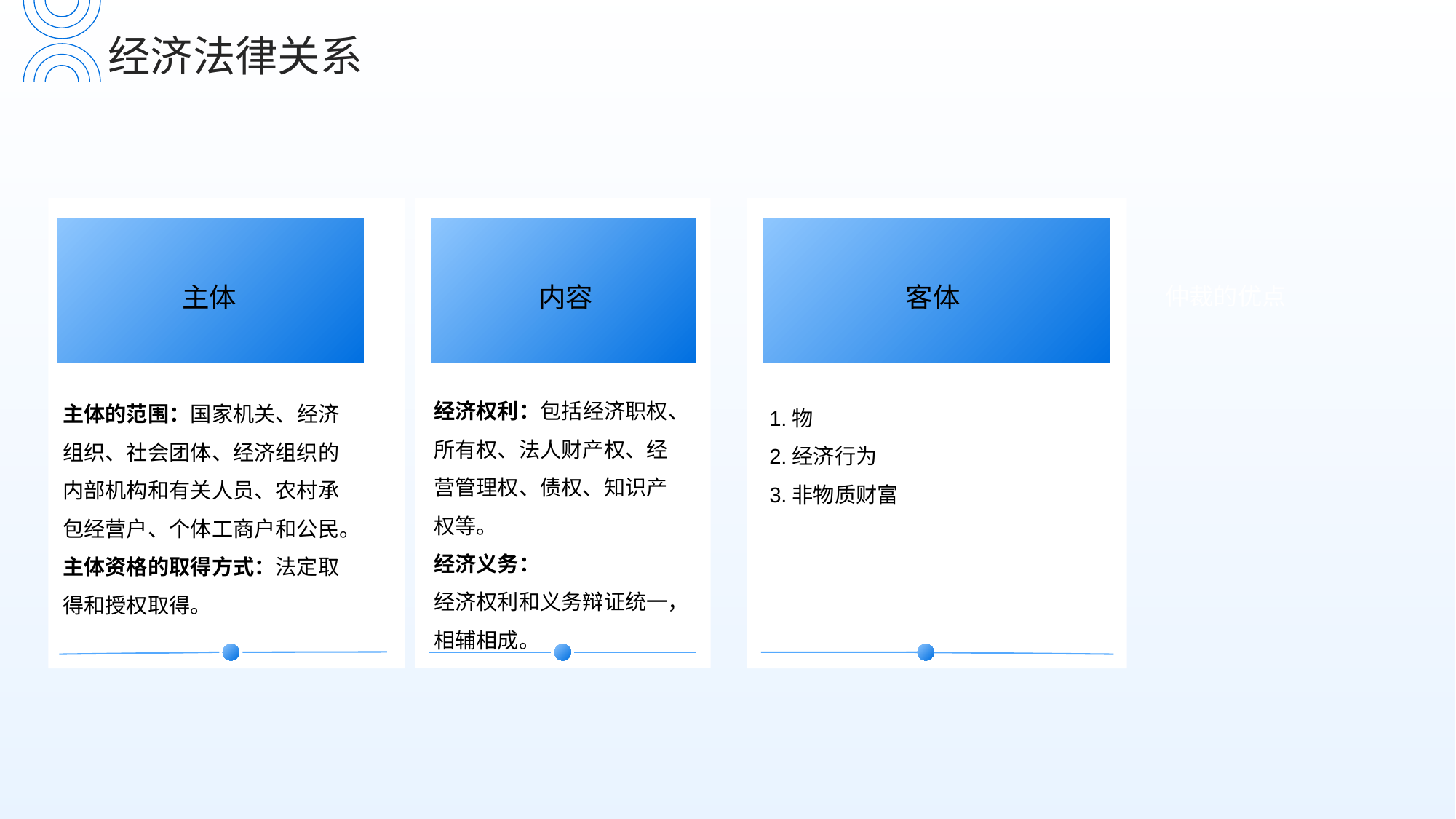

经济法律关系

仲裁的优点
主体
内容
客体
经济权利：包括经济职权、所有权、法人财产权、经营管理权、债权、知识产权等。
经济义务：
经济权利和义务辩证统一，相辅相成。
主体的范围：国家机关、经济组织、社会团体、经济组织的内部机构和有关人员、农村承包经营户、个体工商户和公民。
主体资格的取得方式：法定取得和授权取得。

1.物
2.经济行为
3.非物质财富